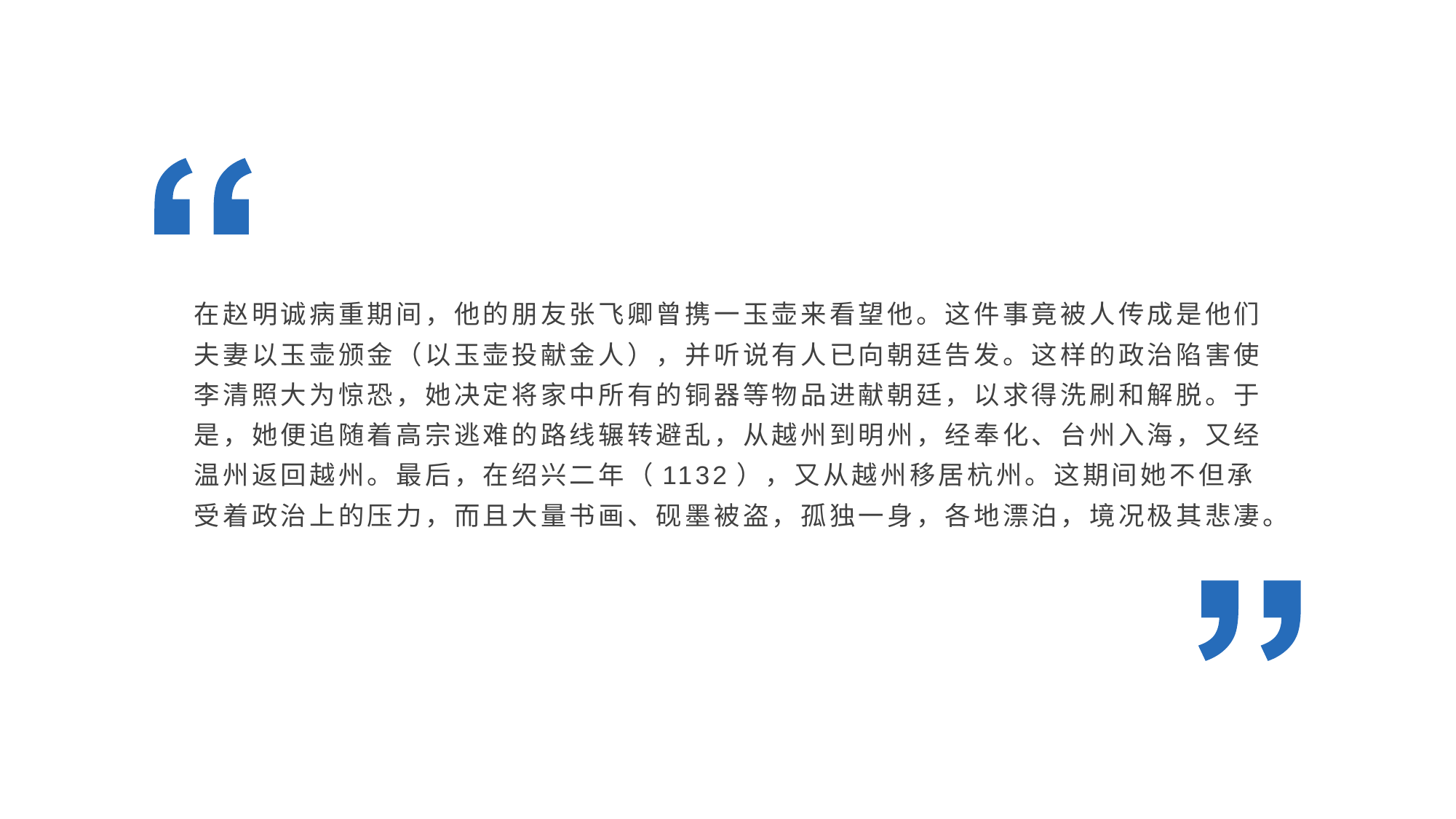

在赵明诚病重期间，他的朋友张飞卿曾携一玉壶来看望他。这件事竟被人传成是他们夫妻以玉壶颁金（以玉壶投献金人），并听说有人已向朝廷告发。这样的政治陷害使李清照大为惊恐，她决定将家中所有的铜器等物品进献朝廷，以求得洗刷和解脱。于是，她便追随着高宗逃难的路线辗转避乱，从越州到明州，经奉化、台州入海，又经温州返回越州。最后，在绍兴二年（1132），又从越州移居杭州。这期间她不但承受着政治上的压力，而且大量书画、砚墨被盗，孤独一身，各地漂泊，境况极其悲凄。